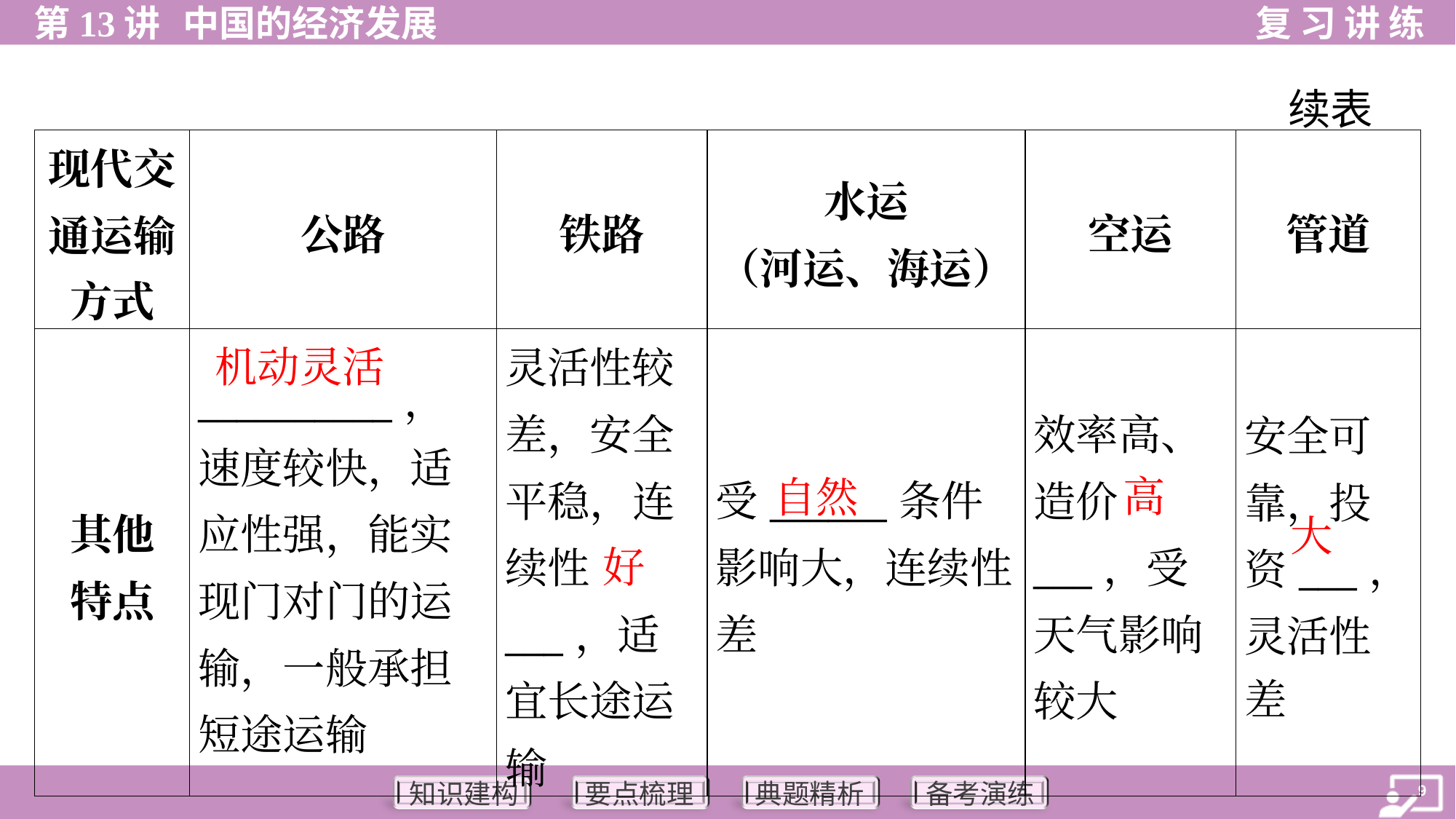

续表
| 现代交 通运输 方式 | 公路 | 铁路 | 水运 （河运、海运） | 空运 | 管道 |
| --- | --- | --- | --- | --- | --- |
| 其他 特点 | \_\_\_\_\_\_\_\_\_\_，速度较快，适应性强，能实现门对门的运输，一般承担短途运输 | 灵活性较 差，安全平稳，连续性\_\_\_，适宜长途运输 | 受\_\_\_\_\_\_条件影响大，连续性差 | 效率高、 造价\_\_\_，受天气影响较大 | 安全可 靠，投 资\_\_\_， 灵活性 差 |
机动灵活
高
自然
大
好